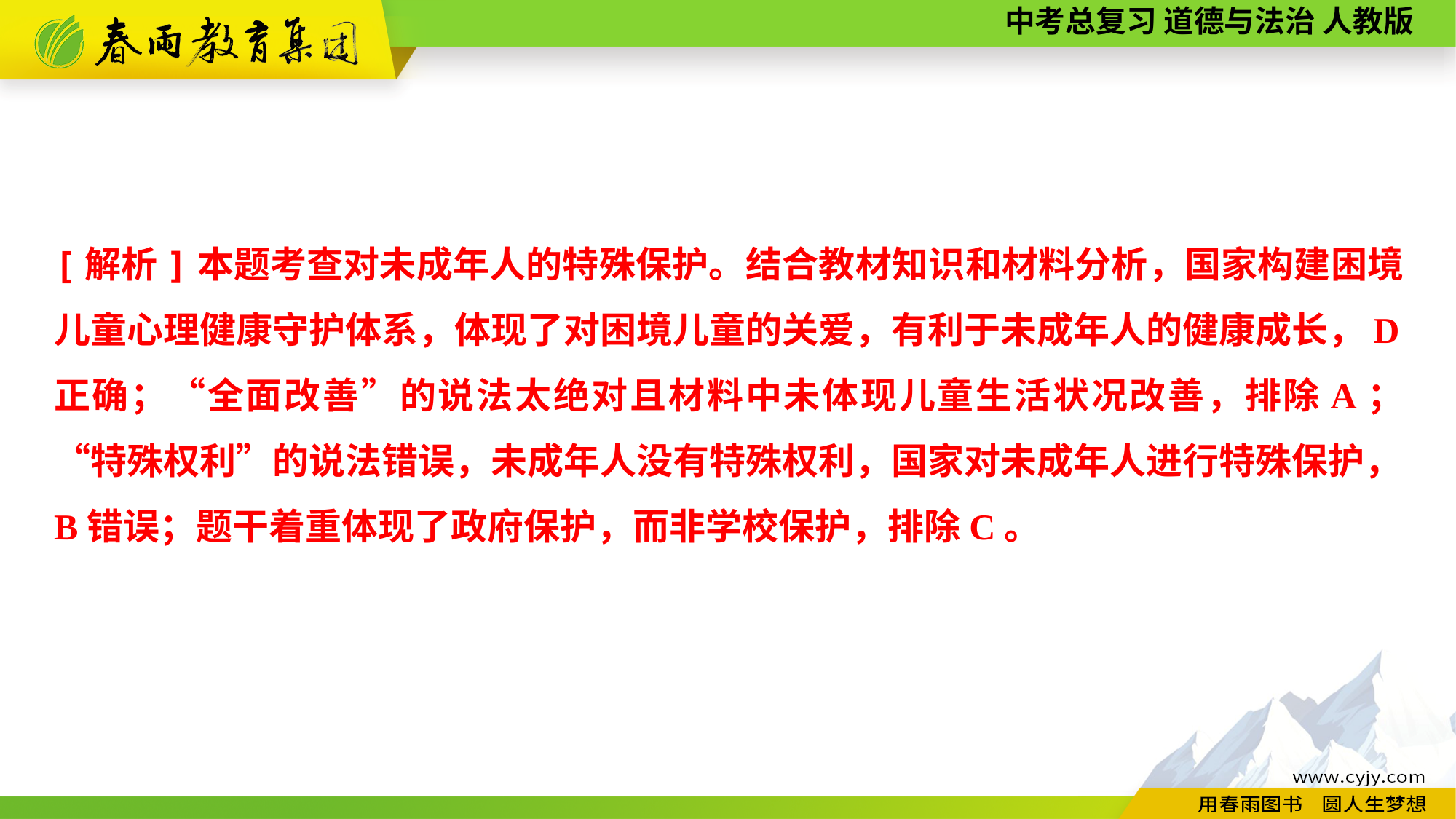

[解析]本题考查对未成年人的特殊保护。结合教材知识和材料分析，国家构建困境儿童心理健康守护体系，体现了对困境儿童的关爱，有利于未成年人的健康成长，D正确；“全面改善”的说法太绝对且材料中未体现儿童生活状况改善，排除A；“特殊权利”的说法错误，未成年人没有特殊权利，国家对未成年人进行特殊保护，B错误；题干着重体现了政府保护，而非学校保护，排除C。